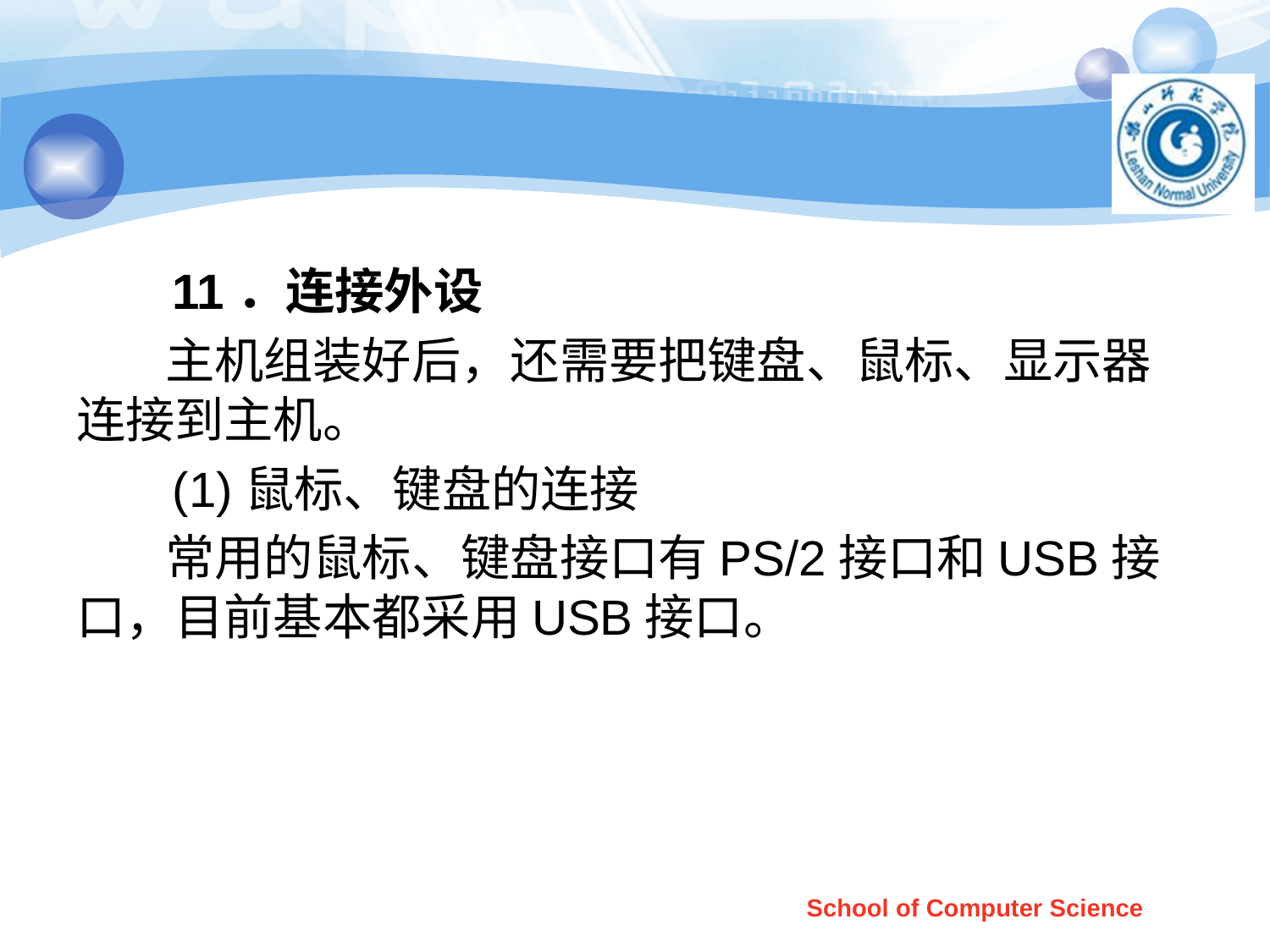

#
       11．连接外设
       主机组装好后，还需要把键盘、鼠标、显示器连接到主机。
       (1)鼠标、键盘的连接
       常用的鼠标、键盘接口有PS/2接口和USB接口，目前基本都采用USB接口。
School of Computer Science